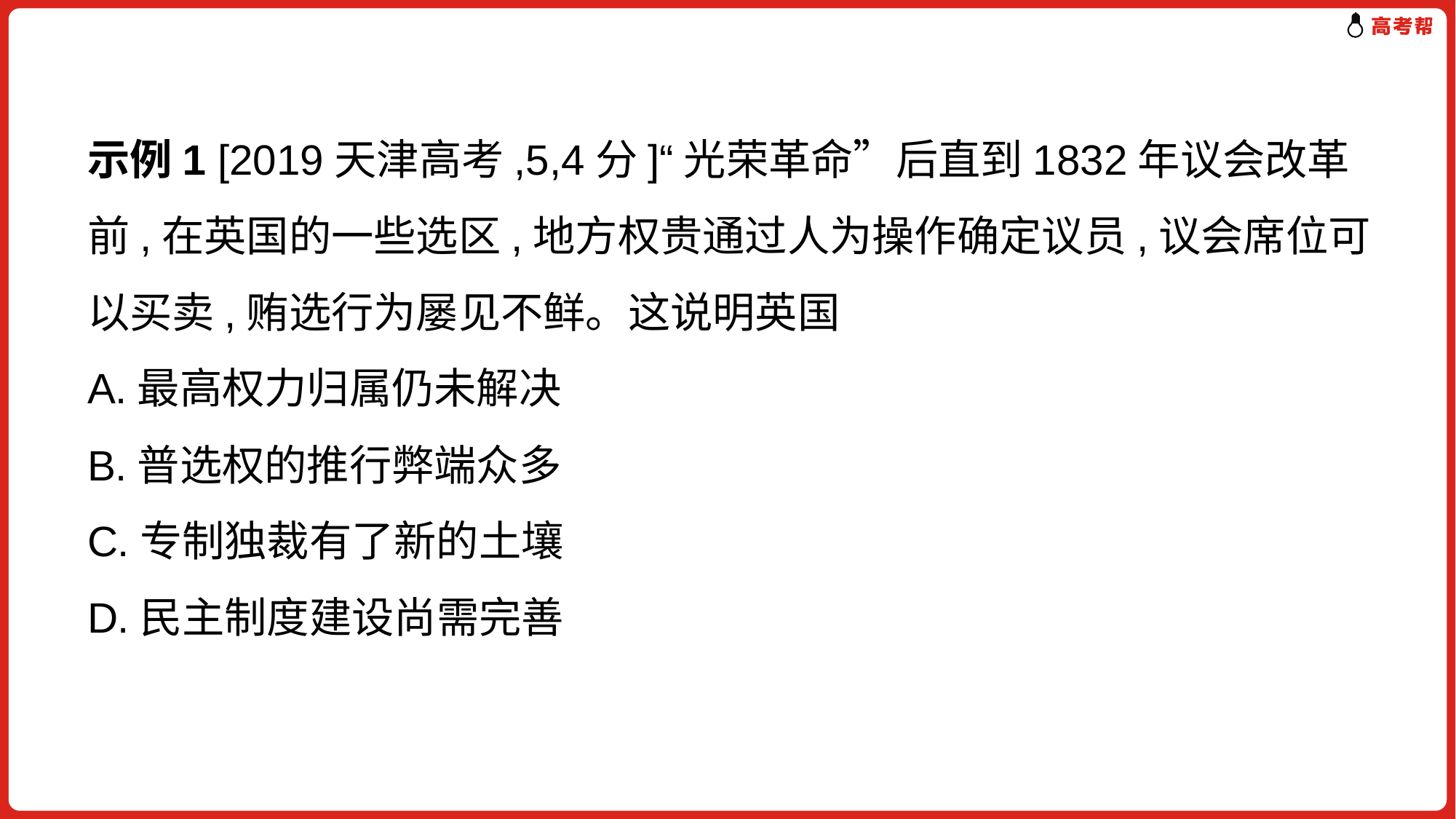

示例1 [2019天津高考,5,4分]“光荣革命”后直到1832年议会改革前,在英国的一些选区,地方权贵通过人为操作确定议员,议会席位可以买卖,贿选行为屡见不鲜。这说明英国
A.最高权力归属仍未解决
B.普选权的推行弊端众多
C.专制独裁有了新的土壤
D.民主制度建设尚需完善